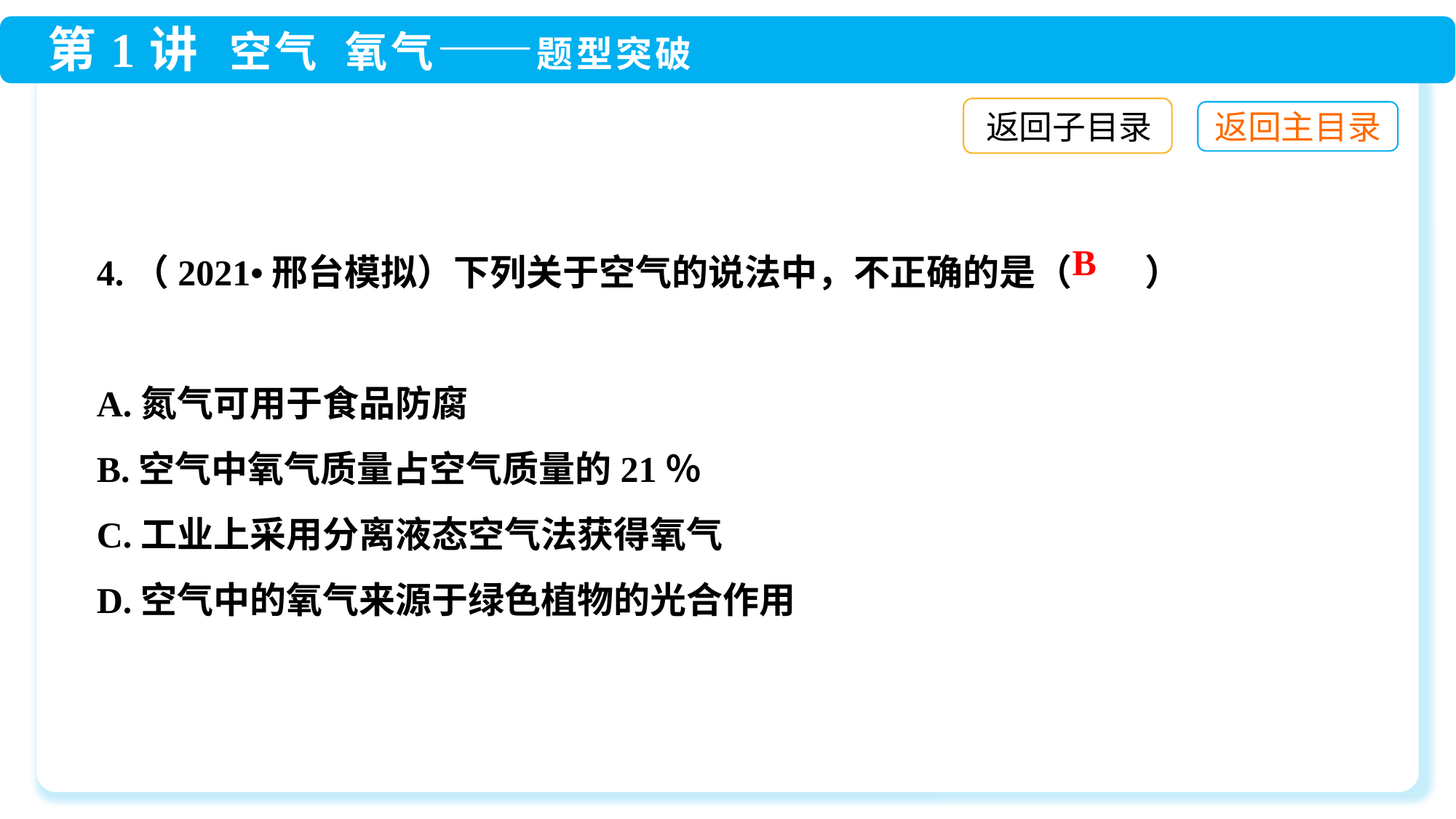

返回子目录
4.（2021•邢台模拟）下列关于空气的说法中，不正确的是（　　）

A.氮气可用于食品防腐
B.空气中氧气质量占空气质量的21％
C.工业上采用分离液态空气法获得氧气
D.空气中的氧气来源于绿色植物的光合作用
B